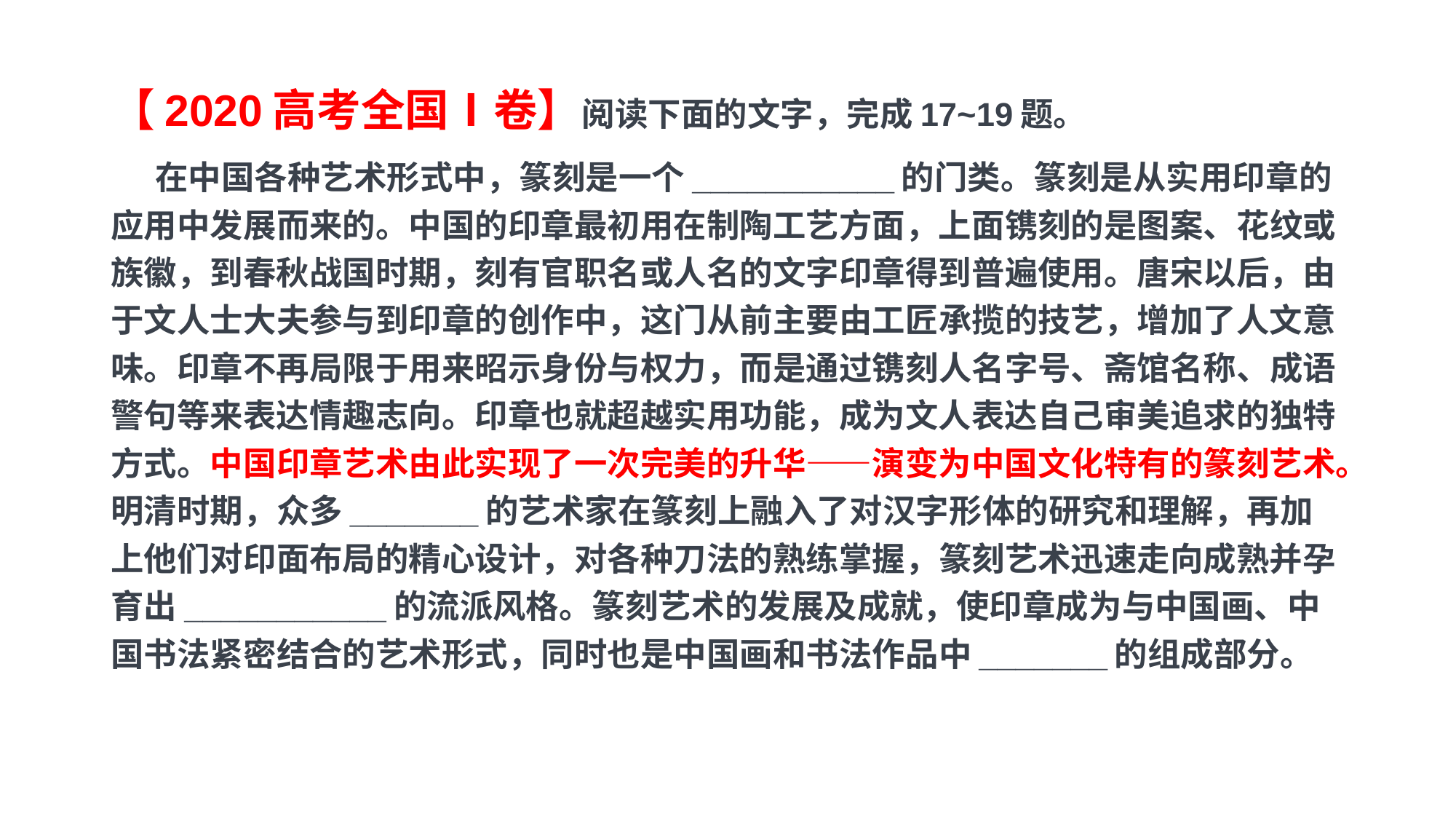

【2020高考全国Ⅰ卷】阅读下面的文字，完成17~19题。
     在中国各种艺术形式中，篆刻是一个___________的门类。篆刻是从实用印章的应用中发展而来的。中国的印章最初用在制陶工艺方面，上面镌刻的是图案、花纹或族徽，到春秋战国时期，刻有官职名或人名的文字印章得到普遍使用。唐宋以后，由于文人士大夫参与到印章的创作中，这门从前主要由工匠承揽的技艺，增加了人文意味。印章不再局限于用来昭示身份与权力，而是通过镌刻人名字号、斋馆名称、成语警句等来表达情趣志向。印章也就超越实用功能，成为文人表达自己审美追求的独特方式。中国印章艺术由此实现了一次完美的升华——演变为中国文化特有的篆刻艺术。明清时期，众多_______的艺术家在篆刻上融入了对汉字形体的研究和理解，再加上他们对印面布局的精心设计，对各种刀法的熟练掌握，篆刻艺术迅速走向成熟并孕育出___________的流派风格。篆刻艺术的发展及成就，使印章成为与中国画、中国书法紧密结合的艺术形式，同时也是中国画和书法作品中_______的组成部分。